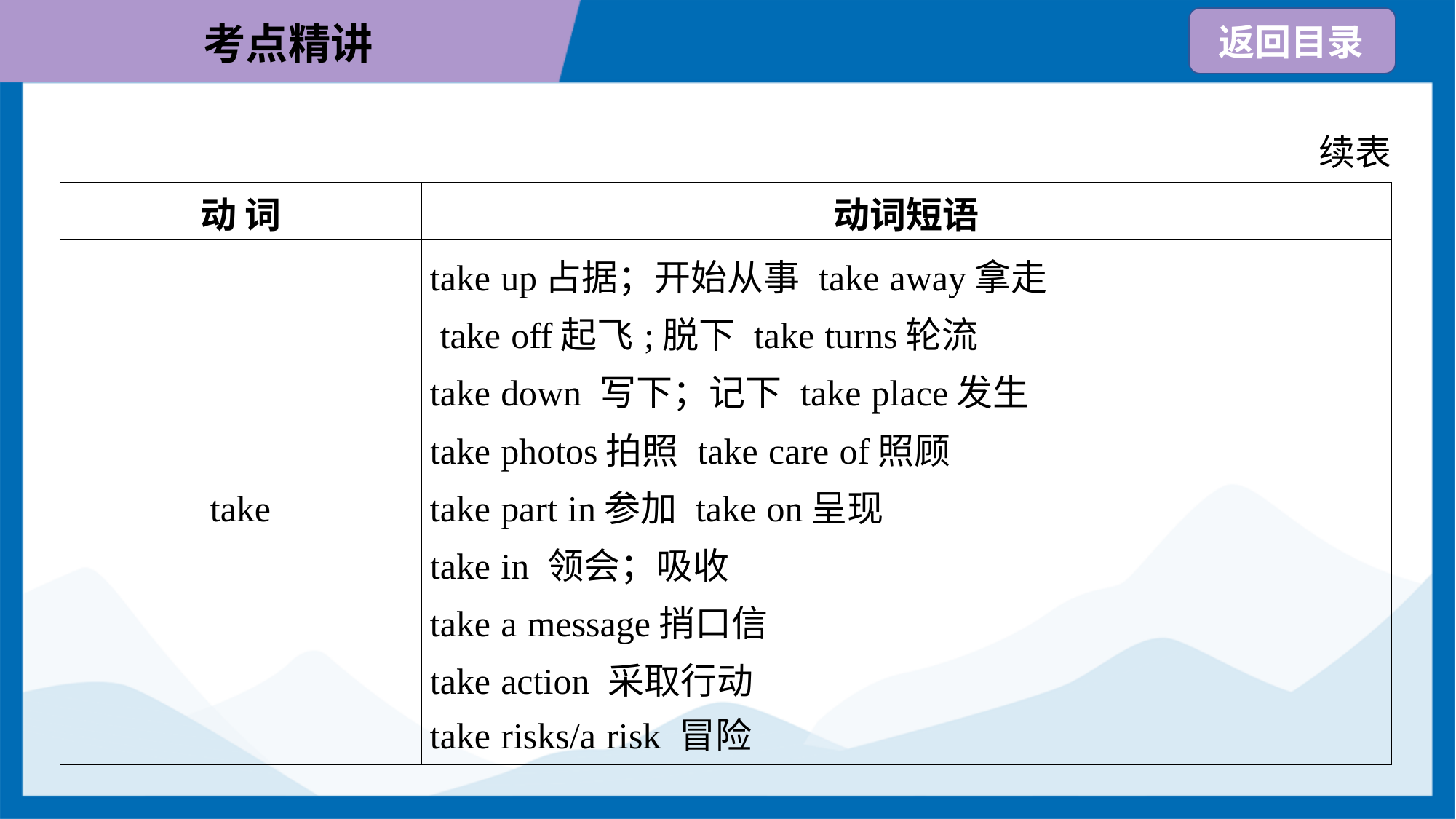

续表
| 动 词 | 动词短语 |
| --- | --- |
| take | take up占据；开始从事 take away拿走 take off起飞;脱下 take turns轮流 take down 写下；记下 take place发生 take photos拍照 take care of照顾 take part in参加 take on呈现 take in 领会；吸收 take a message捎口信 take action 采取行动 take risks/a risk 冒险 |